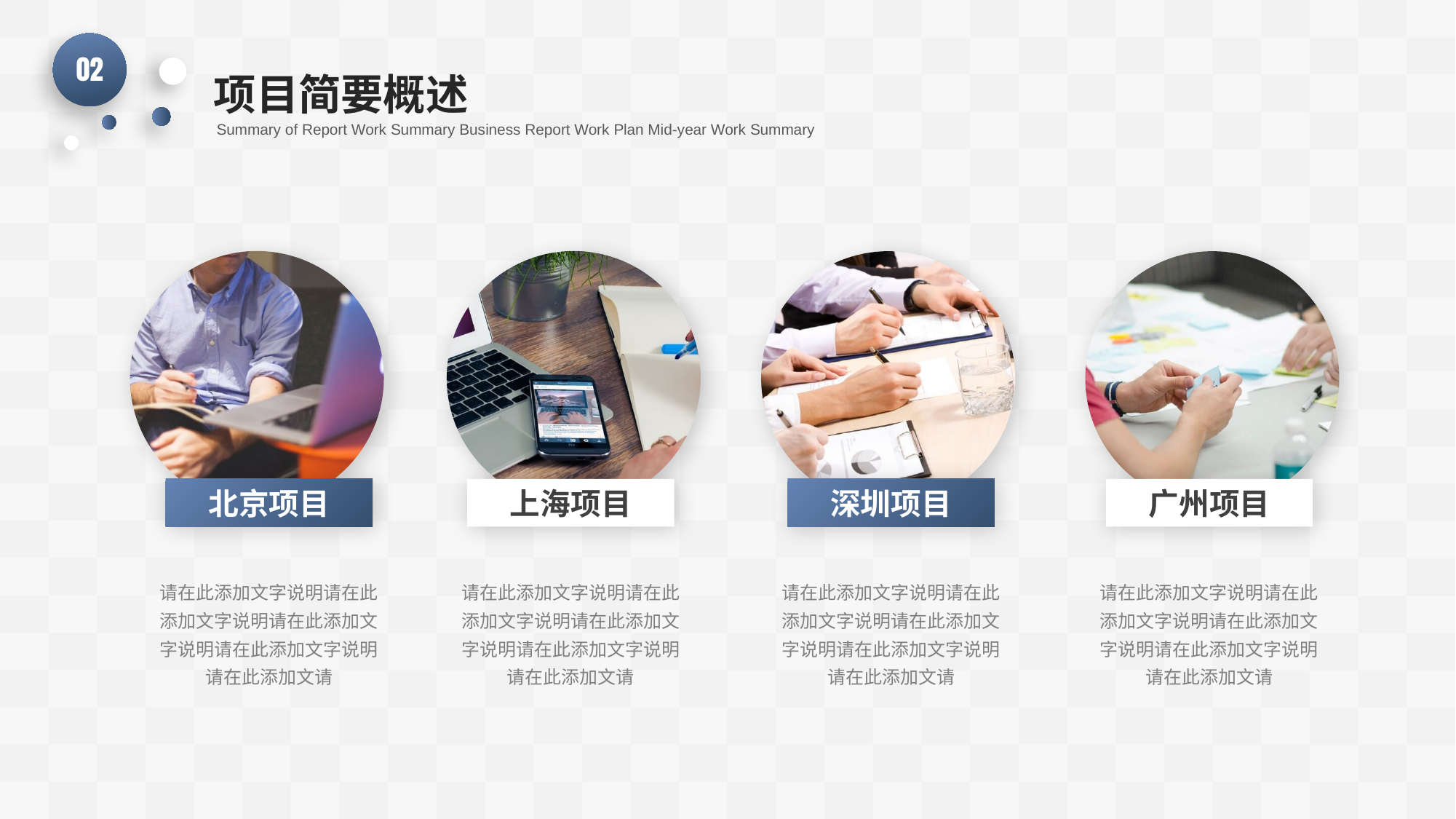

02

项目简要概述

Summary of Report Work Summary Business Report Work Plan Mid-year Work Summary

北京项目
上海项目
深圳项目
广州项目
请在此添加文字说明请在此添加文字说明请在此添加文字说明请在此添加文字说明请在此添加文请
请在此添加文字说明请在此添加文字说明请在此添加文字说明请在此添加文字说明请在此添加文请
请在此添加文字说明请在此添加文字说明请在此添加文字说明请在此添加文字说明请在此添加文请
请在此添加文字说明请在此添加文字说明请在此添加文字说明请在此添加文字说明请在此添加文请